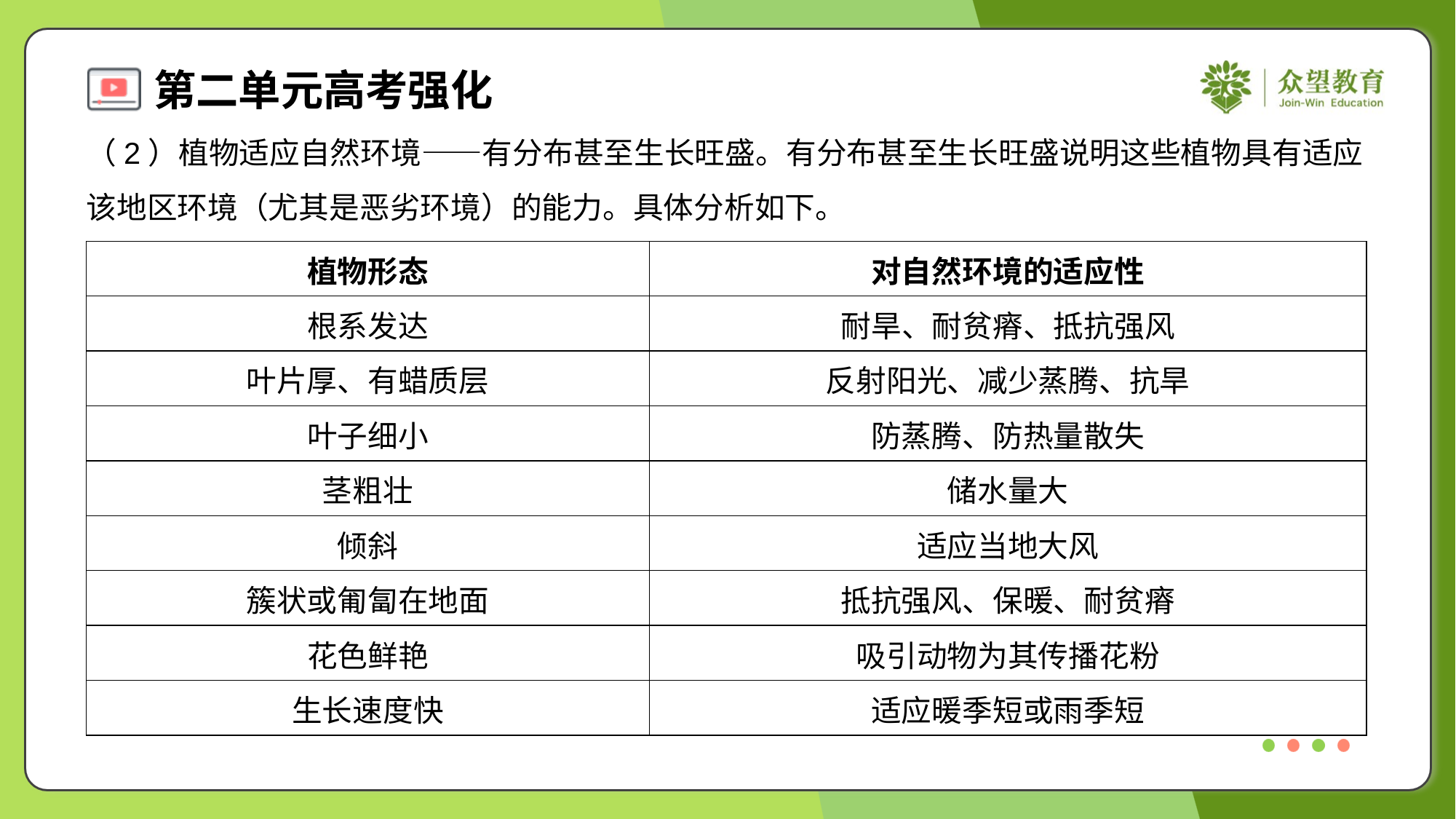

（2）植物适应自然环境——有分布甚至生长旺盛。有分布甚至生长旺盛说明这些植物具有适应
该地区环境（尤其是恶劣环境）的能力。具体分析如下。
| 植物形态 | 对自然环境的适应性 |
| --- | --- |
| 根系发达 | 耐旱、耐贫瘠、抵抗强风 |
| 叶片厚、有蜡质层 | 反射阳光、减少蒸腾、抗旱 |
| 叶子细小 | 防蒸腾、防热量散失 |
| 茎粗壮 | 储水量大 |
| 倾斜 | 适应当地大风 |
| 簇状或匍匐在地面 | 抵抗强风、保暖、耐贫瘠 |
| 花色鲜艳 | 吸引动物为其传播花粉 |
| 生长速度快 | 适应暖季短或雨季短 |